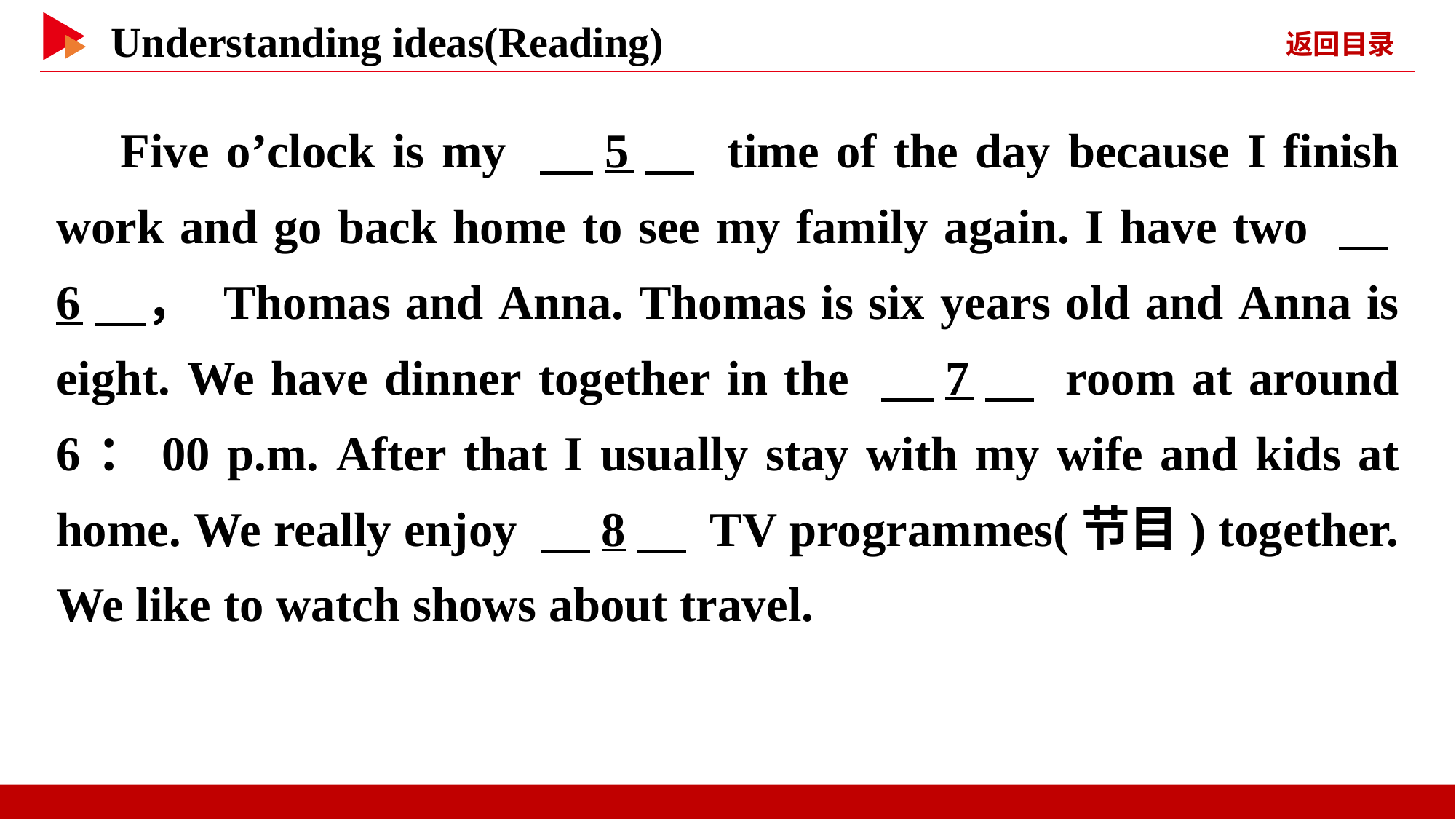

Five o’clock is my 　5　 time of the day because I finish work and go back home to see my family again. I have two 　6　， Thomas and Anna. Thomas is six years old and Anna is eight. We have dinner together in the 　7　 room at around 6：00 p.m. After that I usually stay with my wife and kids at home. We really enjoy 　8　 TV programmes(节目) together. We like to watch shows about travel.